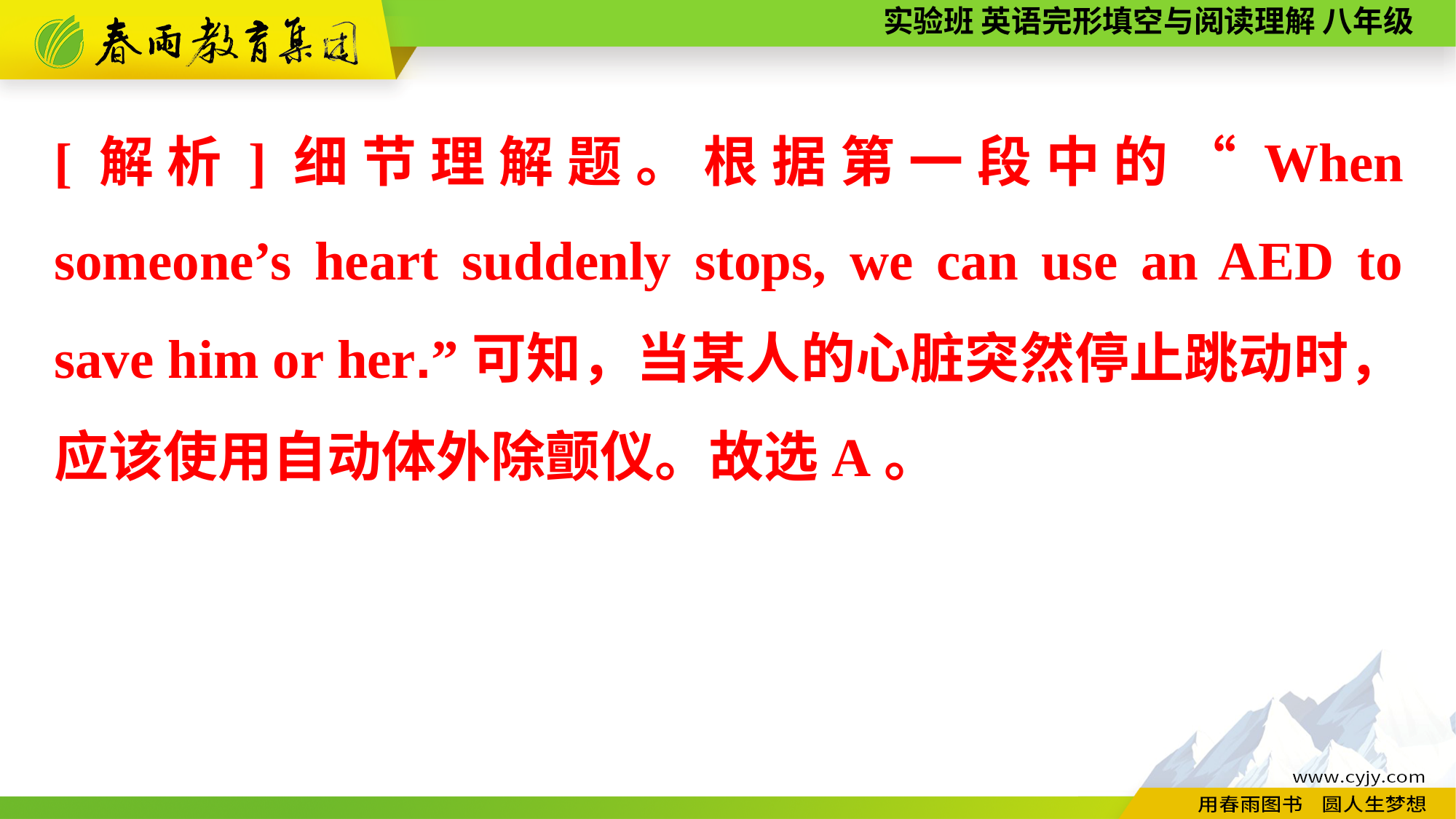

[解析]细节理解题。根据第一段中的“When someone’s heart suddenly stops, we can use an AED to save him or her.”可知，当某人的心脏突然停止跳动时，应该使用自动体外除颤仪。故选A。